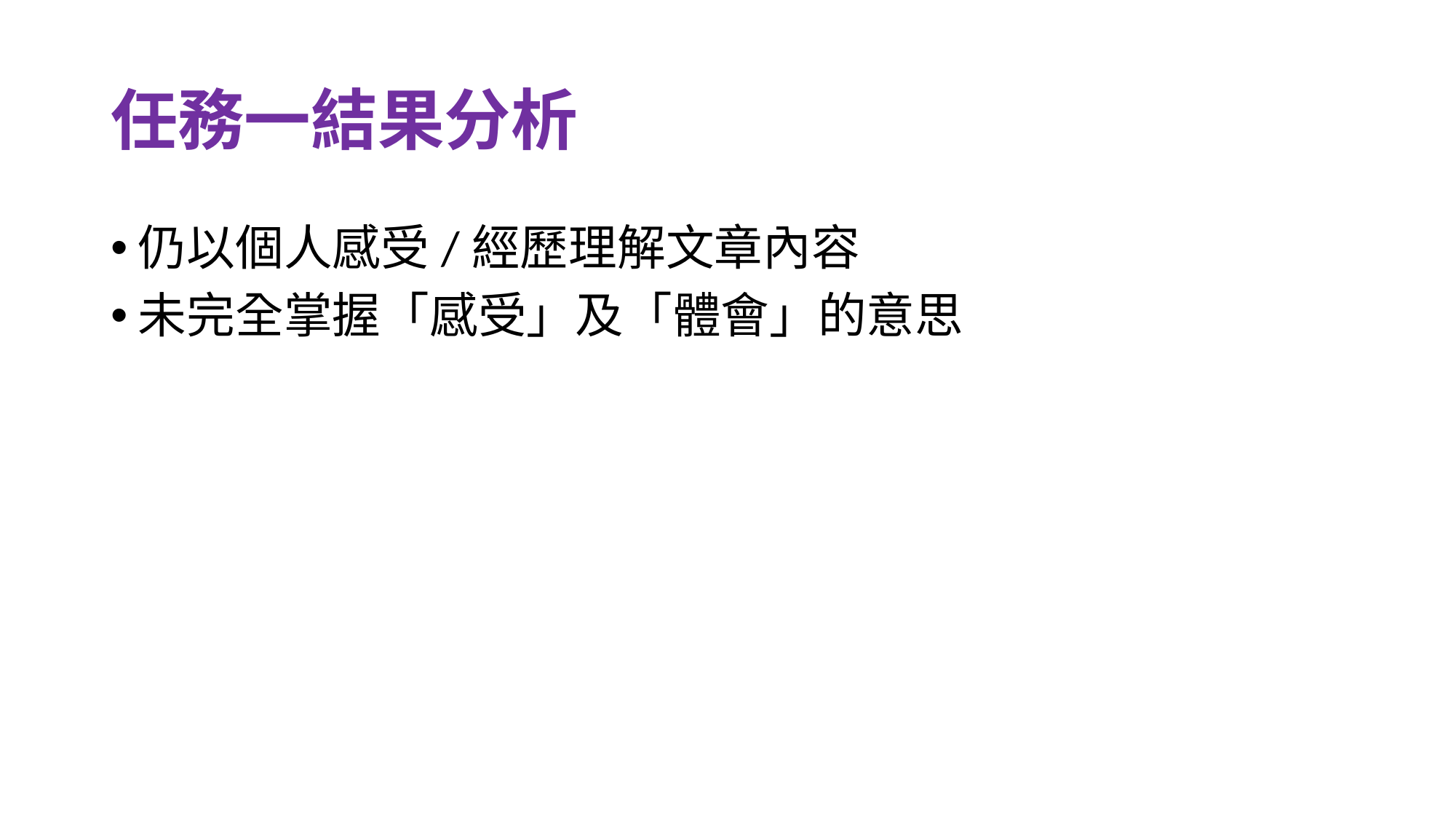

# 任務一結果分析
仍以個人感受/經歷理解文章內容
未完全掌握「感受」及「體會」的意思